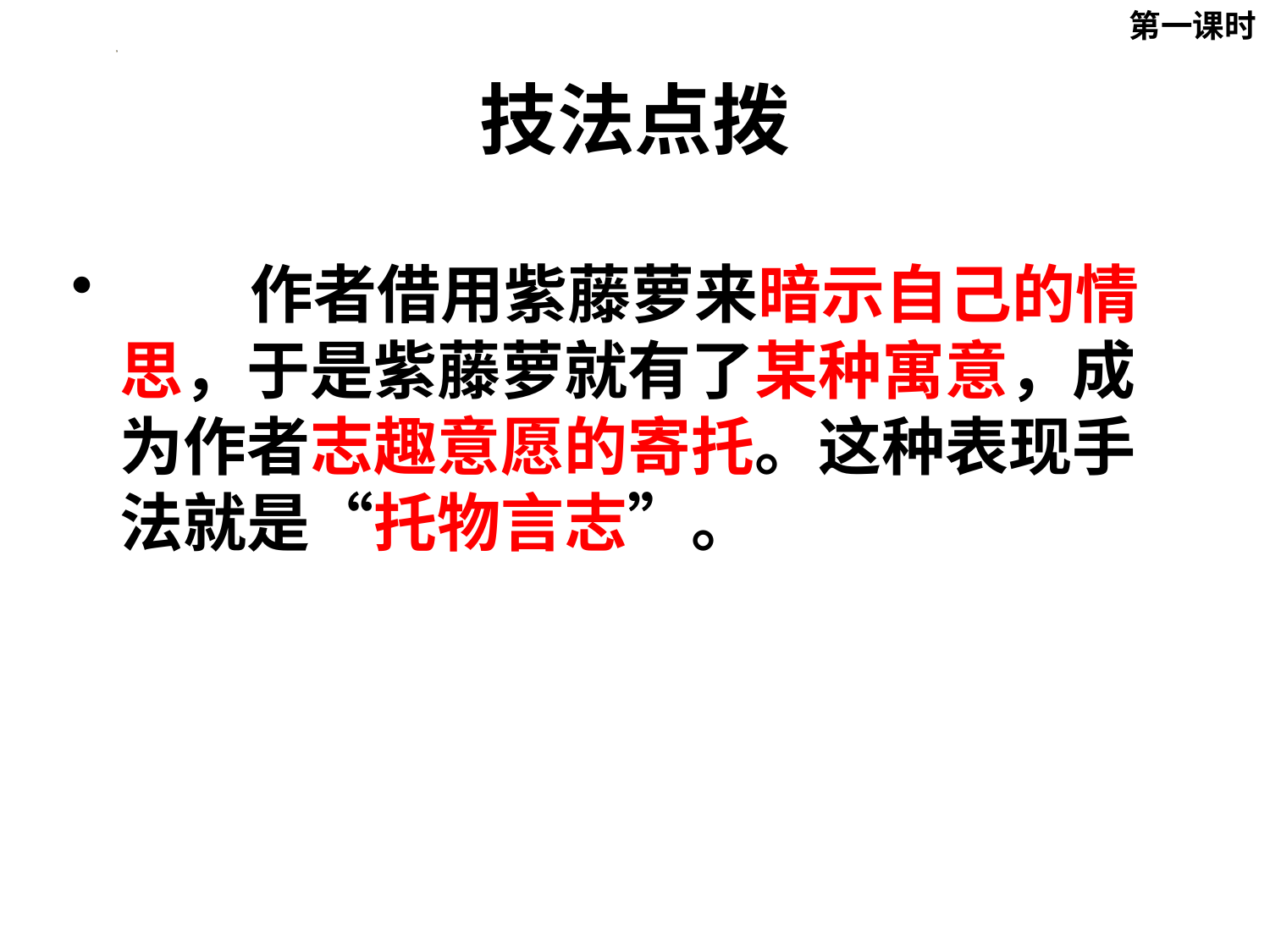

第一课时
# 技法点拨
        作者借用紫藤萝来暗示自己的情思，于是紫藤萝就有了某种寓意，成为作者志趣意愿的寄托。这种表现手法就是“托物言志”。